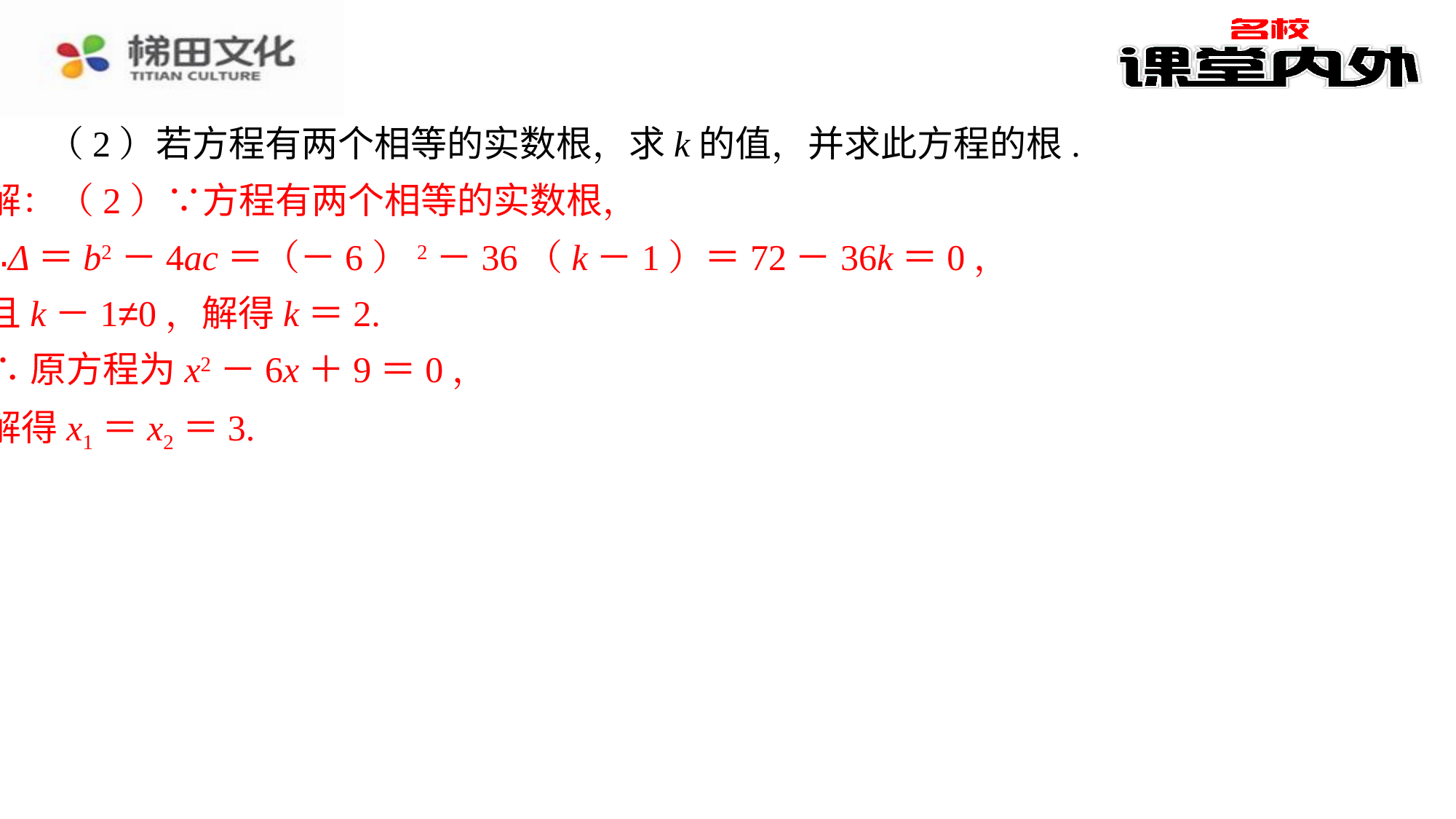

（2）若方程有两个相等的实数根，求k的值，并求此方程的根.
解：（2）∵方程有两个相等的实数根，
∴Δ＝b2－4ac＝（－6）2－36（k－1）＝72－36k＝0，
且k－1≠0，解得k＝2.
∴原方程为x2－6x＋9＝0，
解得x1＝x2＝3.